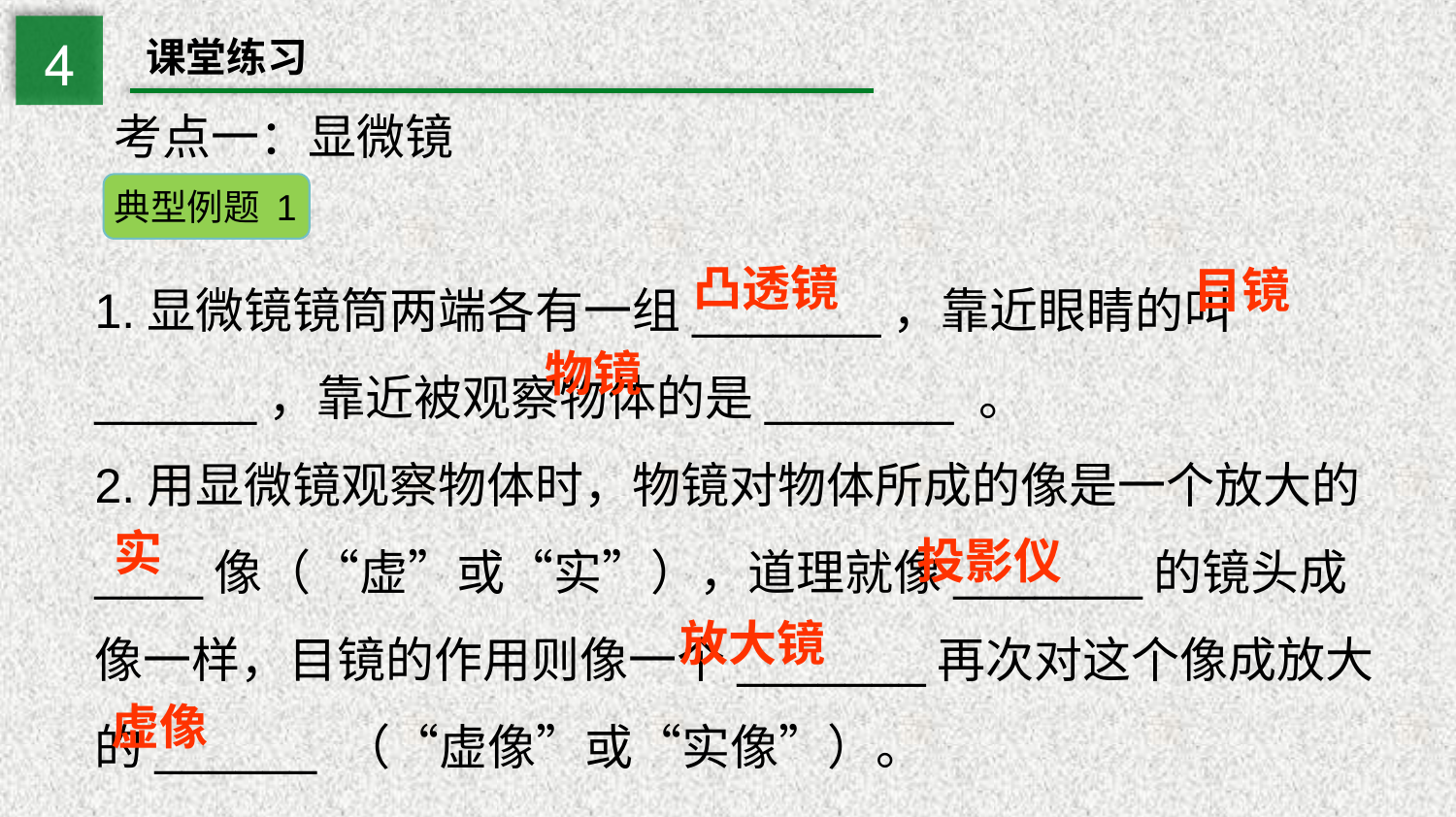

4
课堂练习
考点一：显微镜
典型例题 1
1.显微镜镜筒两端各有一组_______，靠近眼睛的叫______，靠近被观察物体的是_______ 。
2.用显微镜观察物体时，物镜对物体所成的像是一个放大的____像（“虚”或“实”），道理就像_______的镜头成像一样，目镜的作用则像一个_______再次对这个像成放大的______ （“虚像”或“实像”）。
凸透镜
目镜
物镜
实
投影仪
放大镜
虚像